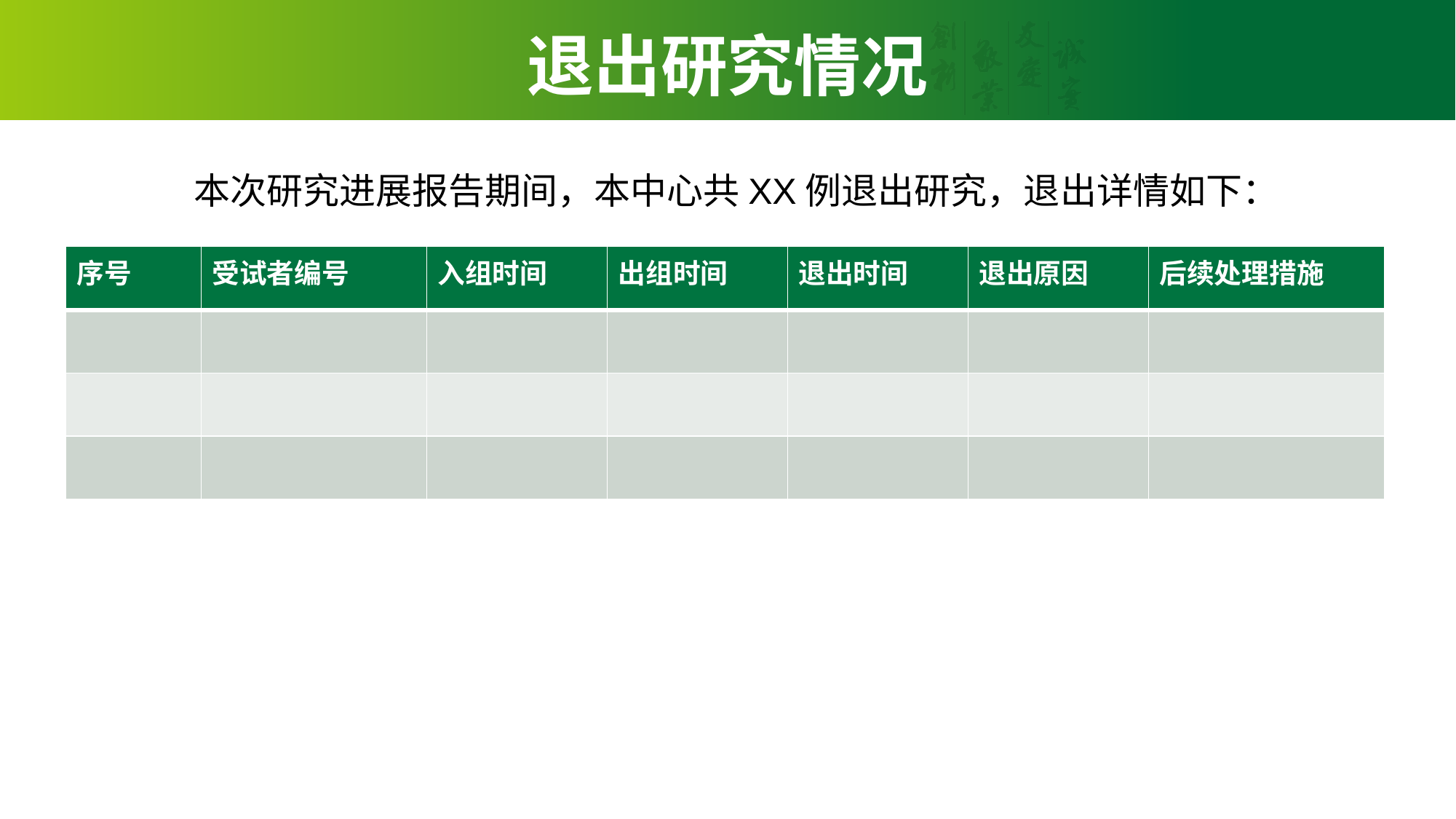

# 退出研究情况
 本次研究进展报告期间，本中心共XX例退出研究，退出详情如下：

| 序号 | 受试者编号 | 入组时间 | 出组时间 | 退出时间 | 退出原因 | 后续处理措施 |
| --- | --- | --- | --- | --- | --- | --- |
|  |  |  |  |  |  |  |
|  |  |  |  |  |  |  |
|  |  |  |  |  |  |  |